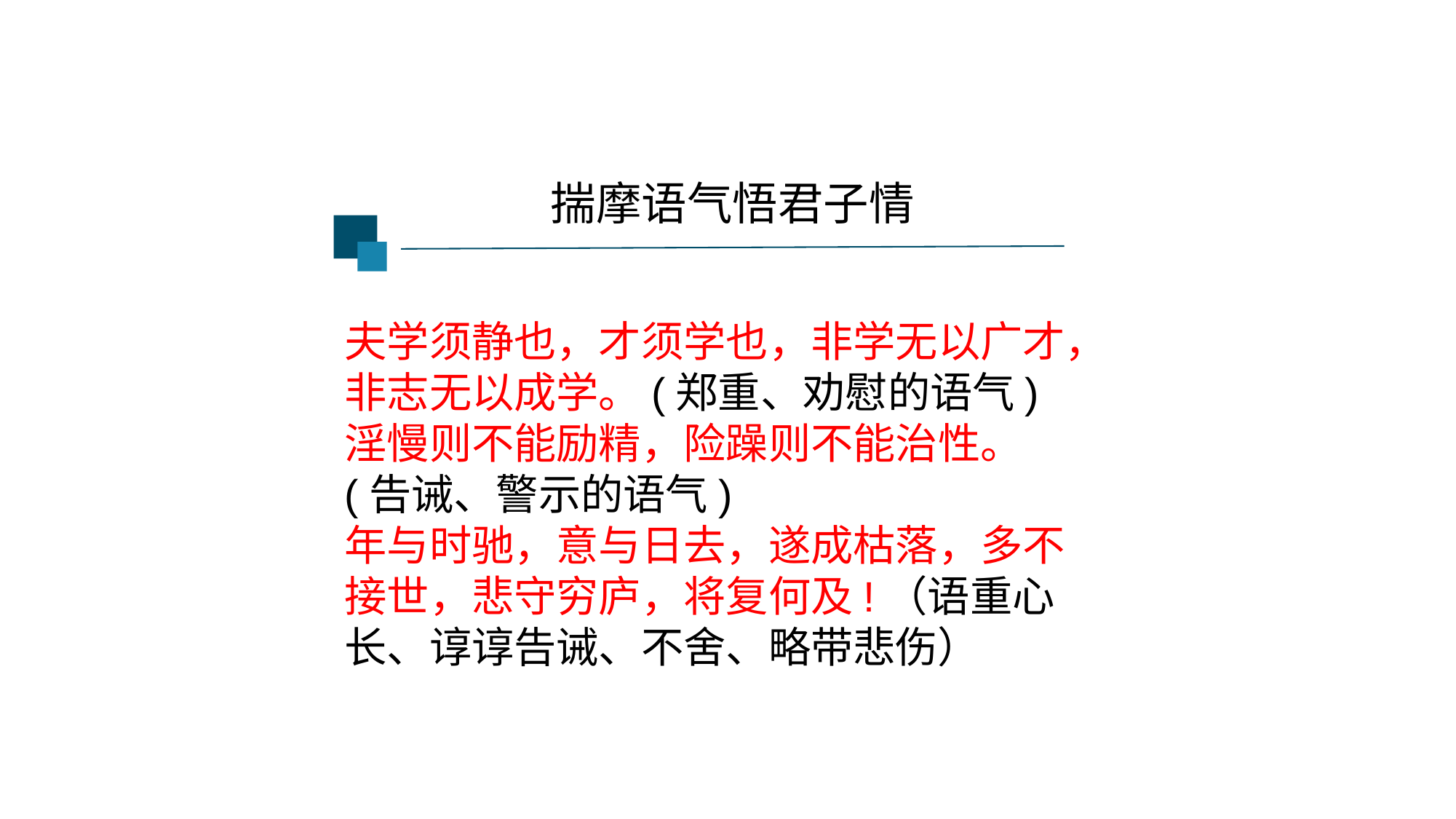

揣摩语气悟君子情

夫学须静也，才须学也，非学无以广才，非志无以成学。(郑重、劝慰的语气)
淫慢则不能励精，险躁则不能治性。(告诫、警示的语气)
年与时驰，意与日去，遂成枯落，多不接世，悲守穷庐，将复何及!（语重心长、谆谆告诫、不舍、略带悲伤）